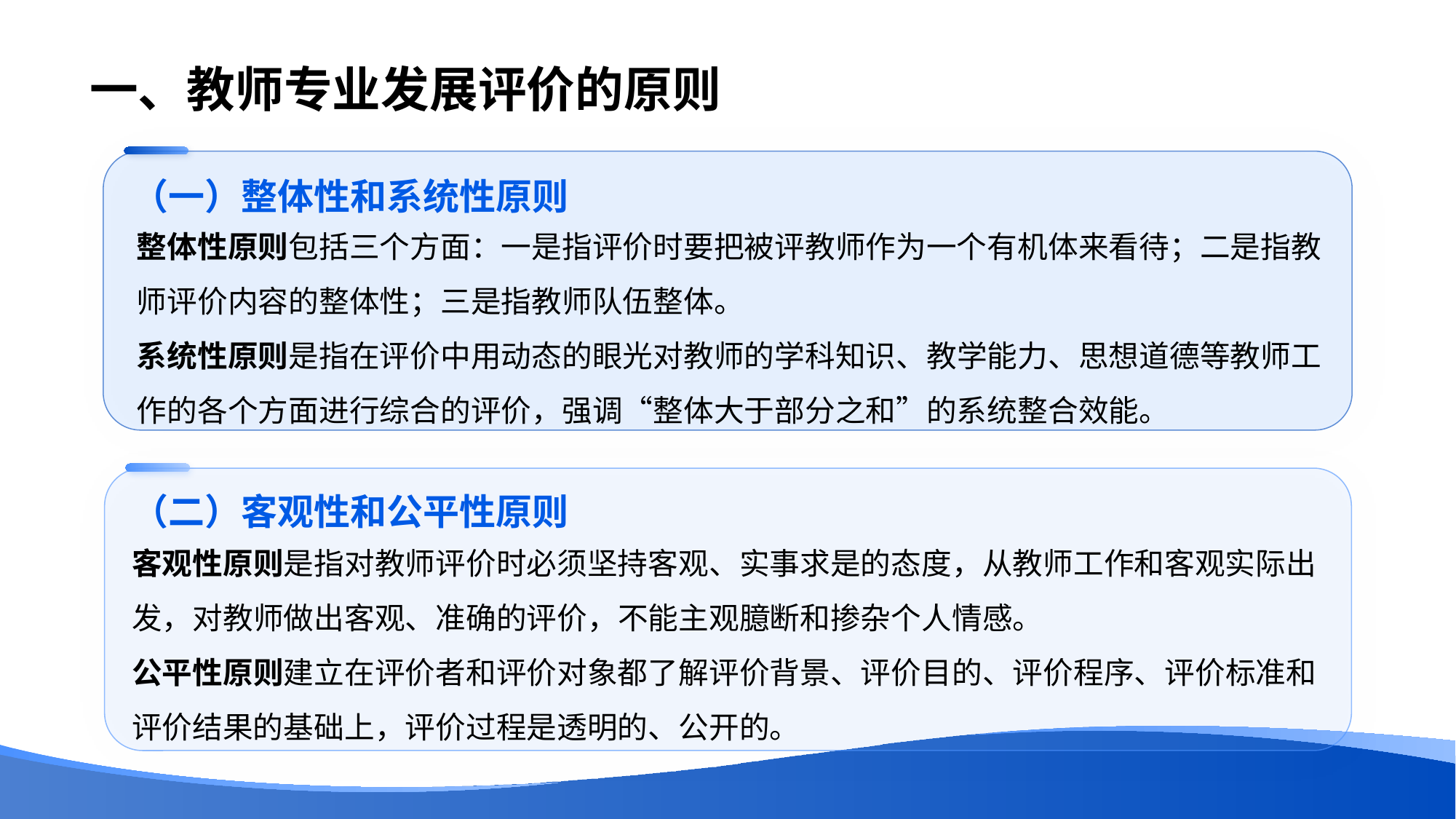

# 一、教师专业发展评价的原则

（一）整体性和系统性原则

整体性原则包括三个方面：一是指评价时要把被评教师作为一个有机体来看待；二是指教师评价内容的整体性；三是指教师队伍整体。
系统性原则是指在评价中用动态的眼光对教师的学科知识、教学能力、思想道德等教师工作的各个方面进行综合的评价，强调“整体大于部分之和”的系统整合效能。
（二）客观性和公平性原则

客观性原则是指对教师评价时必须坚持客观、实事求是的态度，从教师工作和客观实际出发，对教师做出客观、准确的评价，不能主观臆断和掺杂个人情感。
公平性原则建立在评价者和评价对象都了解评价背景、评价目的、评价程序、评价标准和评价结果的基础上，评价过程是透明的、公开的。